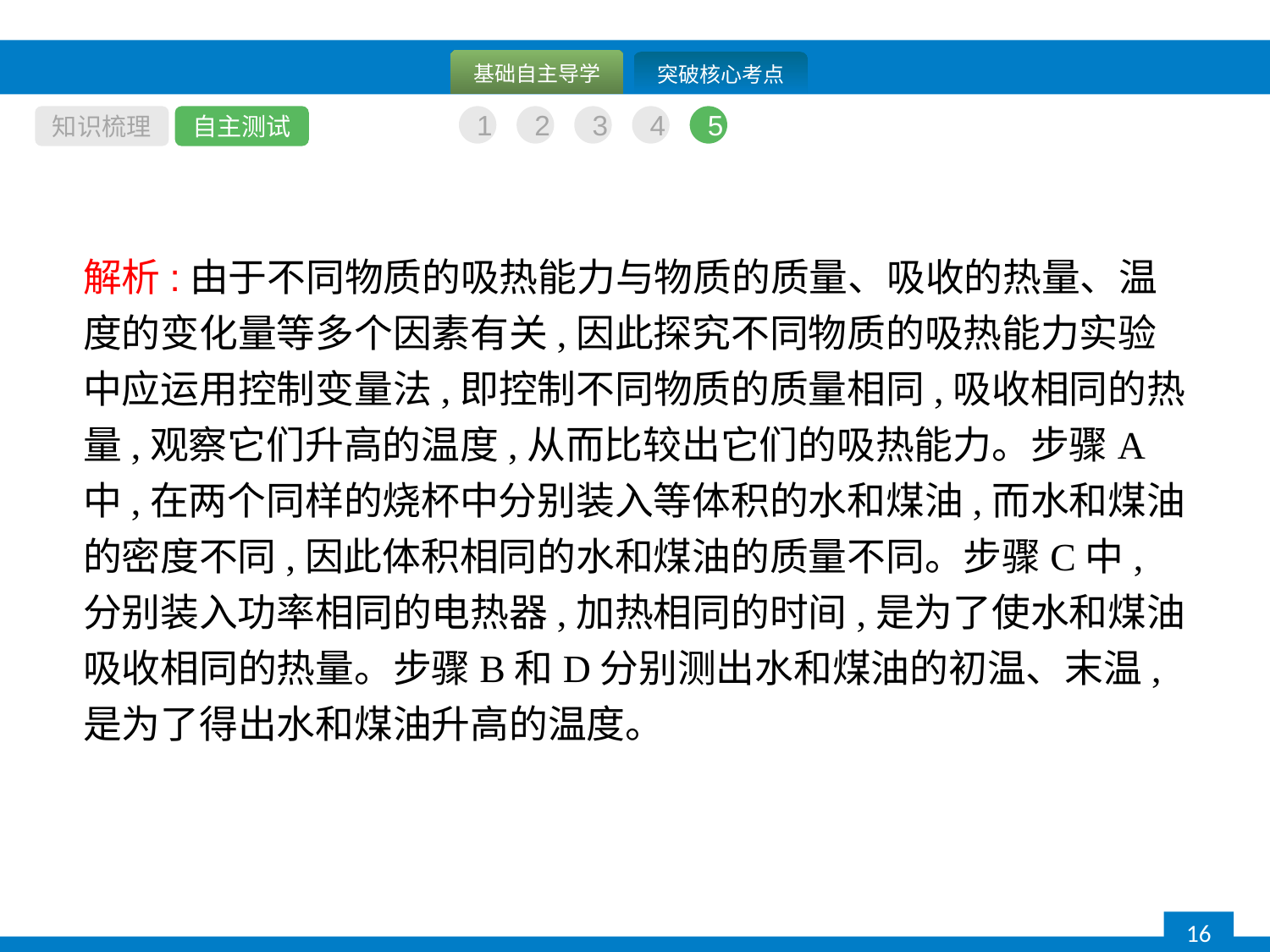

知识梳理
自主测试
1
2
3
4
5
解析:由于不同物质的吸热能力与物质的质量、吸收的热量、温度的变化量等多个因素有关,因此探究不同物质的吸热能力实验中应运用控制变量法,即控制不同物质的质量相同,吸收相同的热量,观察它们升高的温度,从而比较出它们的吸热能力。步骤A中,在两个同样的烧杯中分别装入等体积的水和煤油,而水和煤油的密度不同,因此体积相同的水和煤油的质量不同。步骤C中,分别装入功率相同的电热器,加热相同的时间,是为了使水和煤油吸收相同的热量。步骤B和D分别测出水和煤油的初温、末温,是为了得出水和煤油升高的温度。